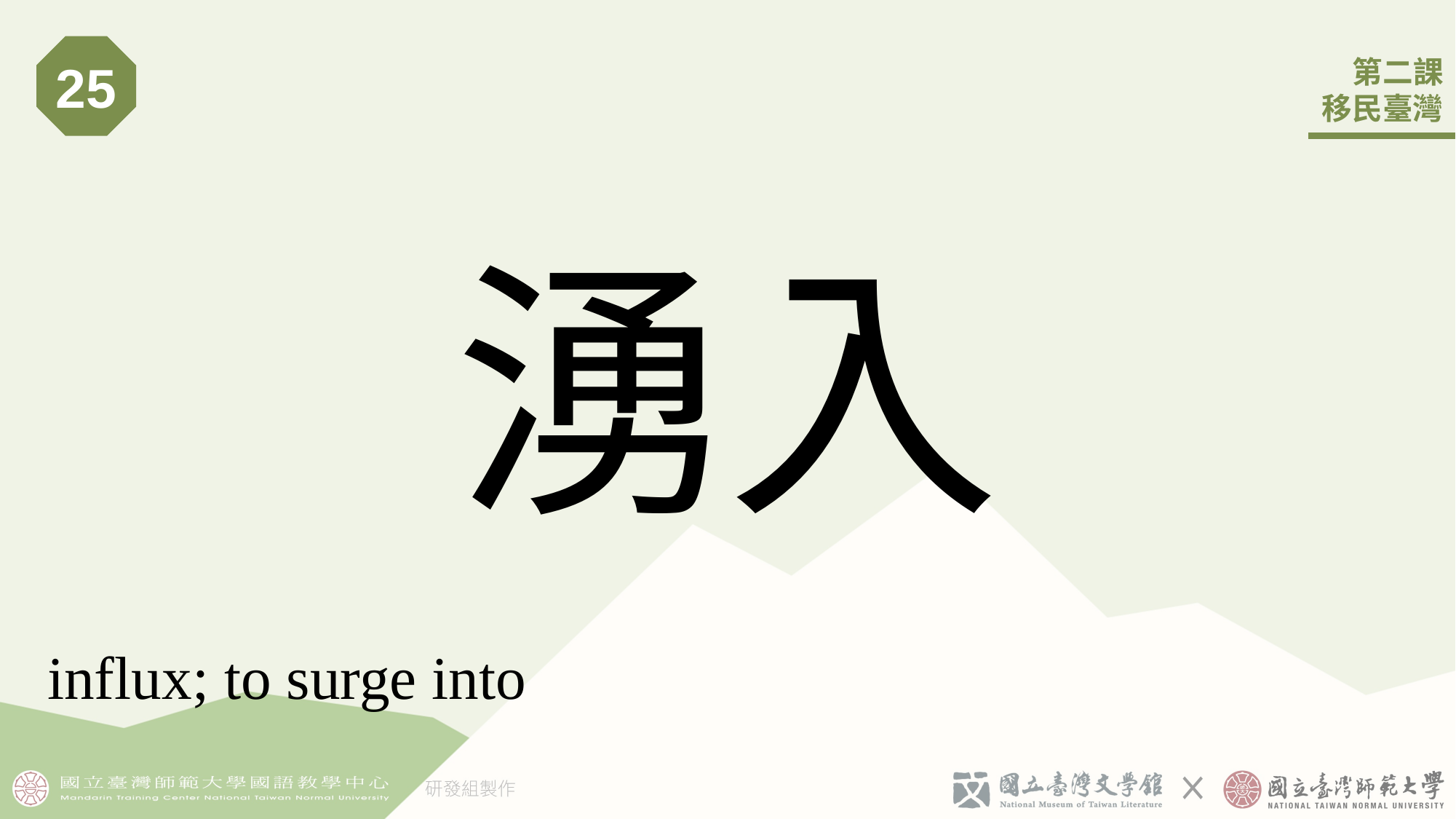

25
# 湧入
influx; to surge into